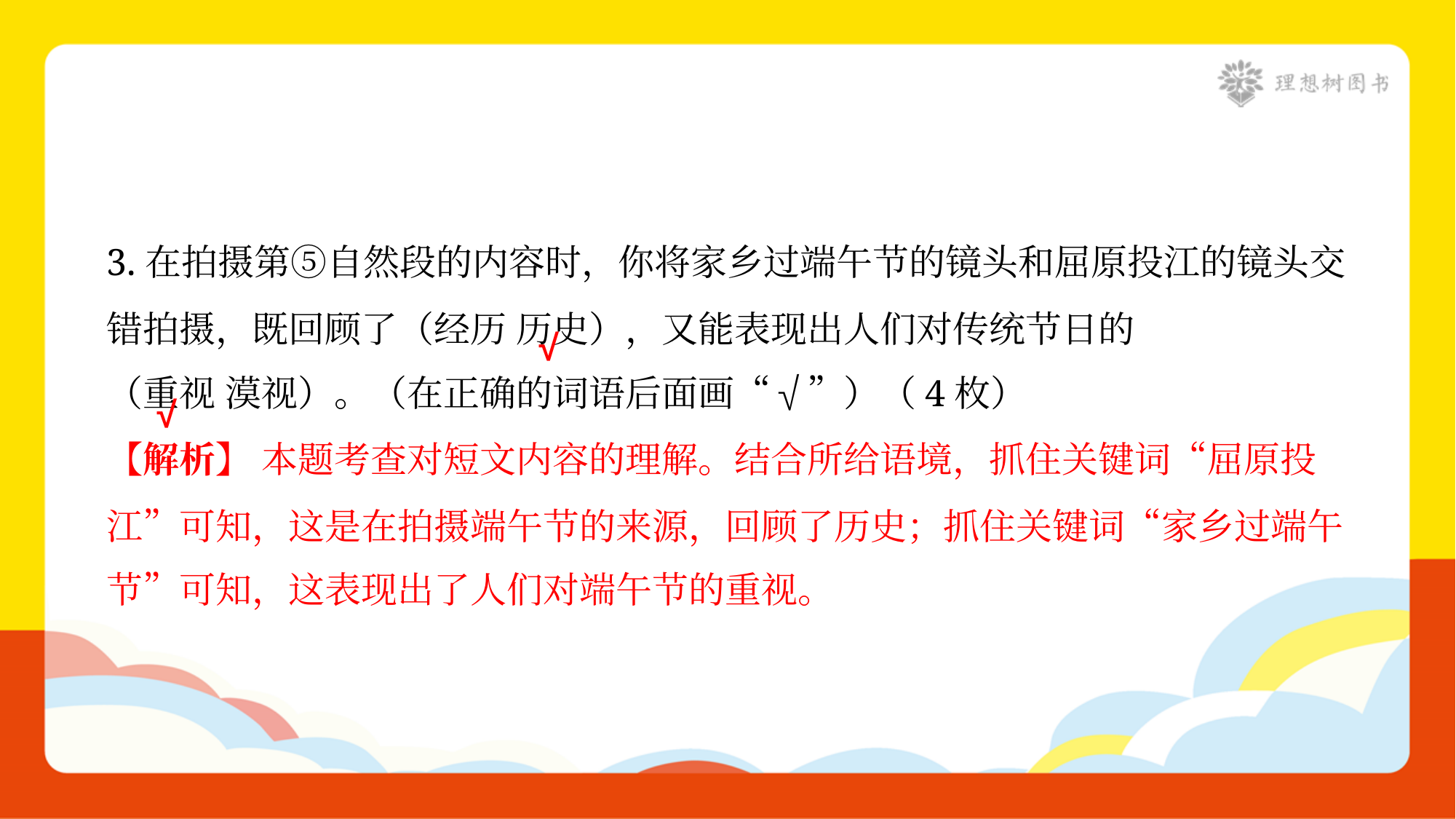

3.在拍摄第⑤自然段的内容时，你将家乡过端午节的镜头和屈原投江的镜头交
错拍摄，既回顾了（经历 历史），又能表现出人们对传统节日的
（重视 漠视）。（在正确的词语后面画“√”）（4枚）
√
√
【解析】 本题考查对短文内容的理解。结合所给语境，抓住关键词“屈原投
江”可知，这是在拍摄端午节的来源，回顾了历史；抓住关键词“家乡过端午
节”可知，这表现出了人们对端午节的重视。